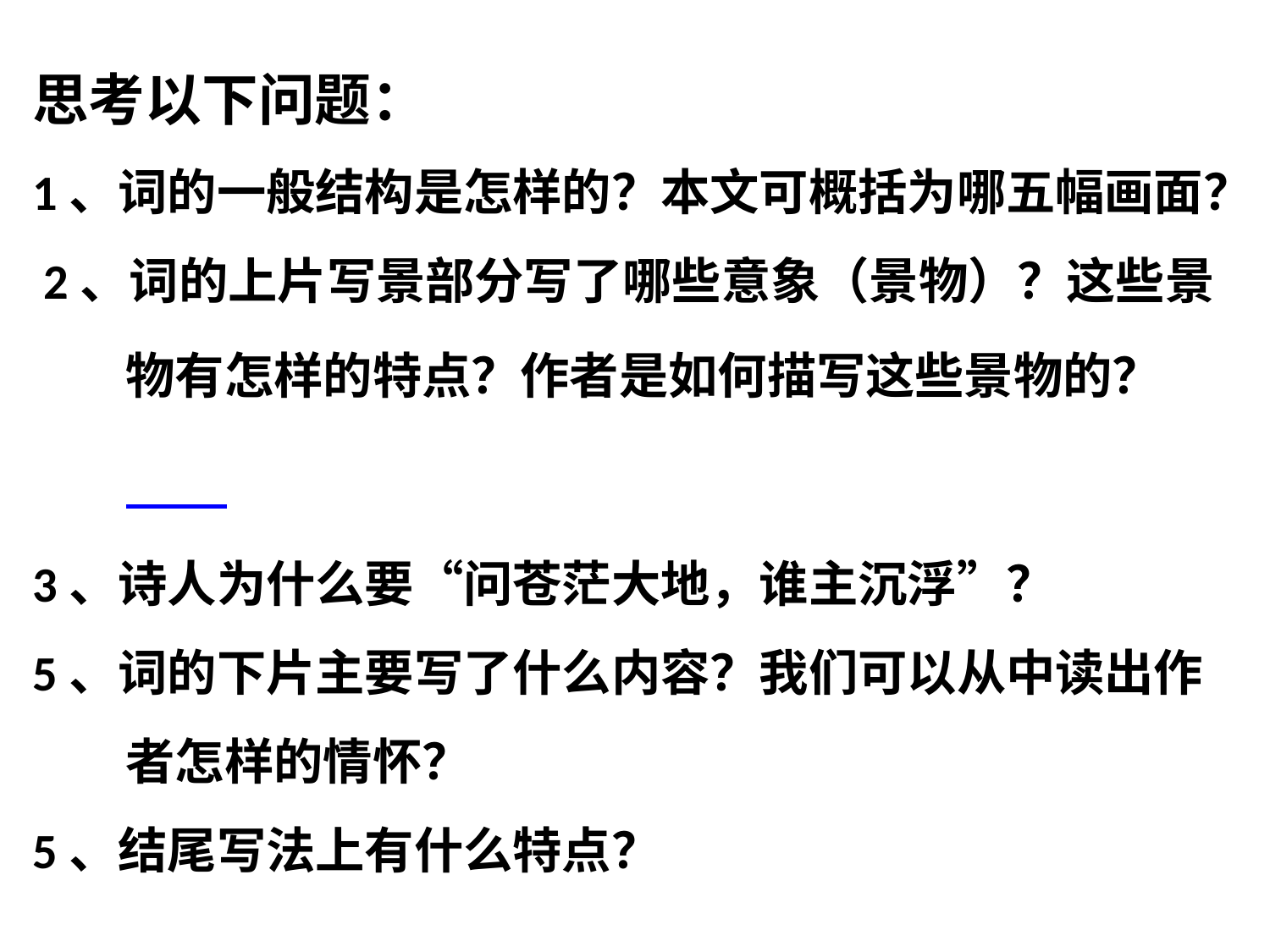

思考以下问题：
1、词的一般结构是怎样的？本文可概括为哪五幅画面？
 2、词的上片写景部分写了哪些意象（景物）？这些景物有怎样的特点？作者是如何描写这些景物的？
3、诗人为什么要“问苍茫大地，谁主沉浮”？
5、词的下片主要写了什么内容？我们可以从中读出作者怎样的情怀？
5、结尾写法上有什么特点？